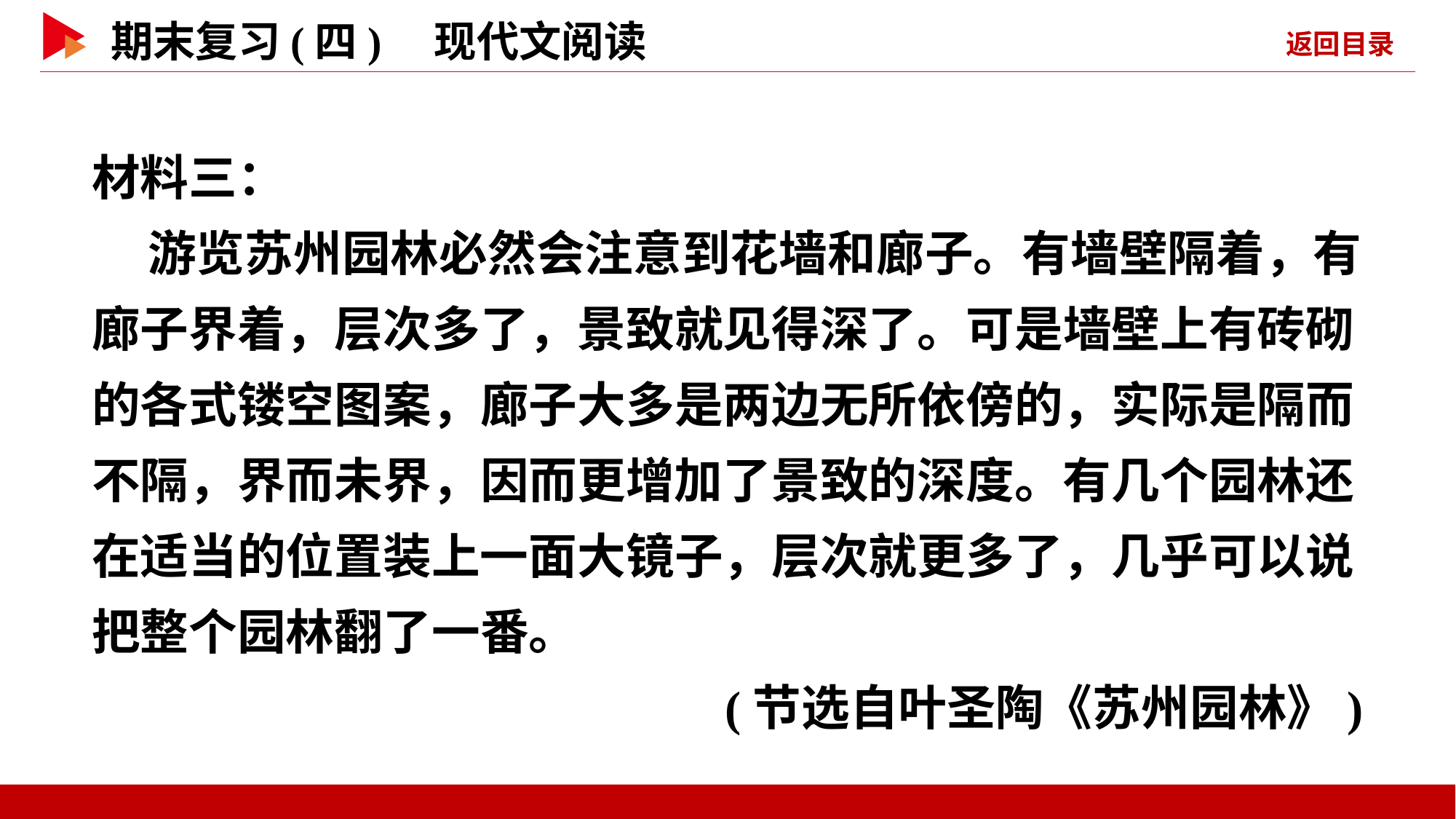

材料三：
    游览苏州园林必然会注意到花墙和廊子。有墙壁隔着，有廊子界着，层次多了，景致就见得深了。可是墙壁上有砖砌的各式镂空图案，廊子大多是两边无所依傍的，实际是隔而不隔，界而未界，因而更增加了景致的深度。有几个园林还在适当的位置装上一面大镜子，层次就更多了，几乎可以说把整个园林翻了一番。
(节选自叶圣陶《苏州园林》)